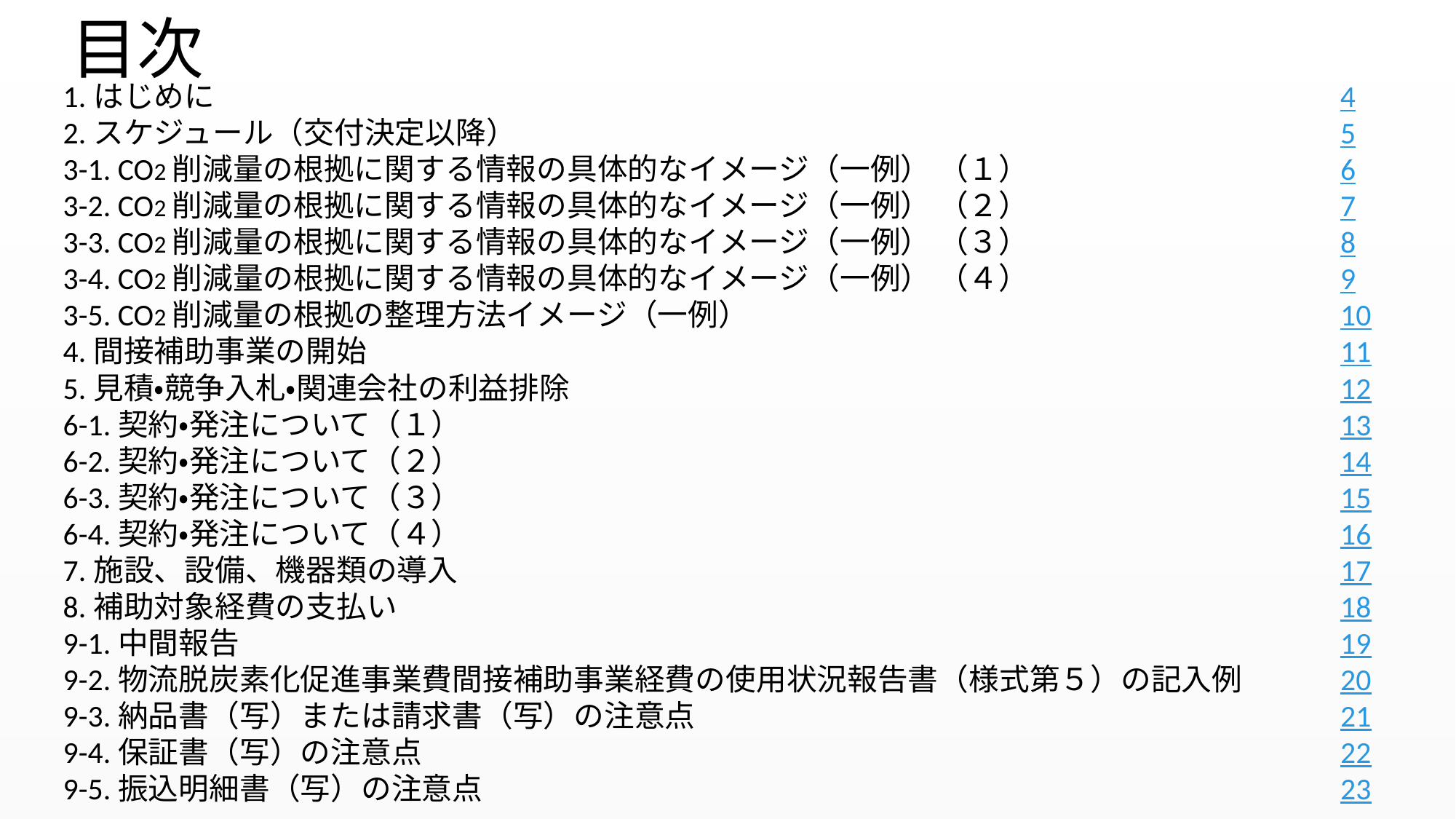

目次
1.はじめに	 4
2.スケジュール（交付決定以降）	 5
3-1. CO2削減量の根拠に関する情報の具体的なイメージ（一例） （１）	 6
3-2. CO2削減量の根拠に関する情報の具体的なイメージ（一例） （２）	 7
3-3. CO2削減量の根拠に関する情報の具体的なイメージ（一例） （３）	 8
3-4. CO2削減量の根拠に関する情報の具体的なイメージ（一例） （４）	 9
3-5. CO2削減量の根拠の整理方法イメージ（一例） 	 10
4.間接補助事業の開始	 11
5.見積・競争入札・関連会社の利益排除	 12
6-1.契約・発注について（１）	 13
6-2.契約・発注について（２）	 14
6-3.契約・発注について（３）	 15
6-4.契約・発注について（４）	 16
7.施設、設備、機器類の導入	 17
8.補助対象経費の支払い	 18
9-1.中間報告	 19
9-2.物流脱炭素化促進事業費間接補助事業経費の使用状況報告書（様式第５）の記入例	 20
9-3.納品書（写）または請求書（写）の注意点	 21
9-4.保証書（写）の注意点	 22
9-5.振込明細書（写）の注意点	 23